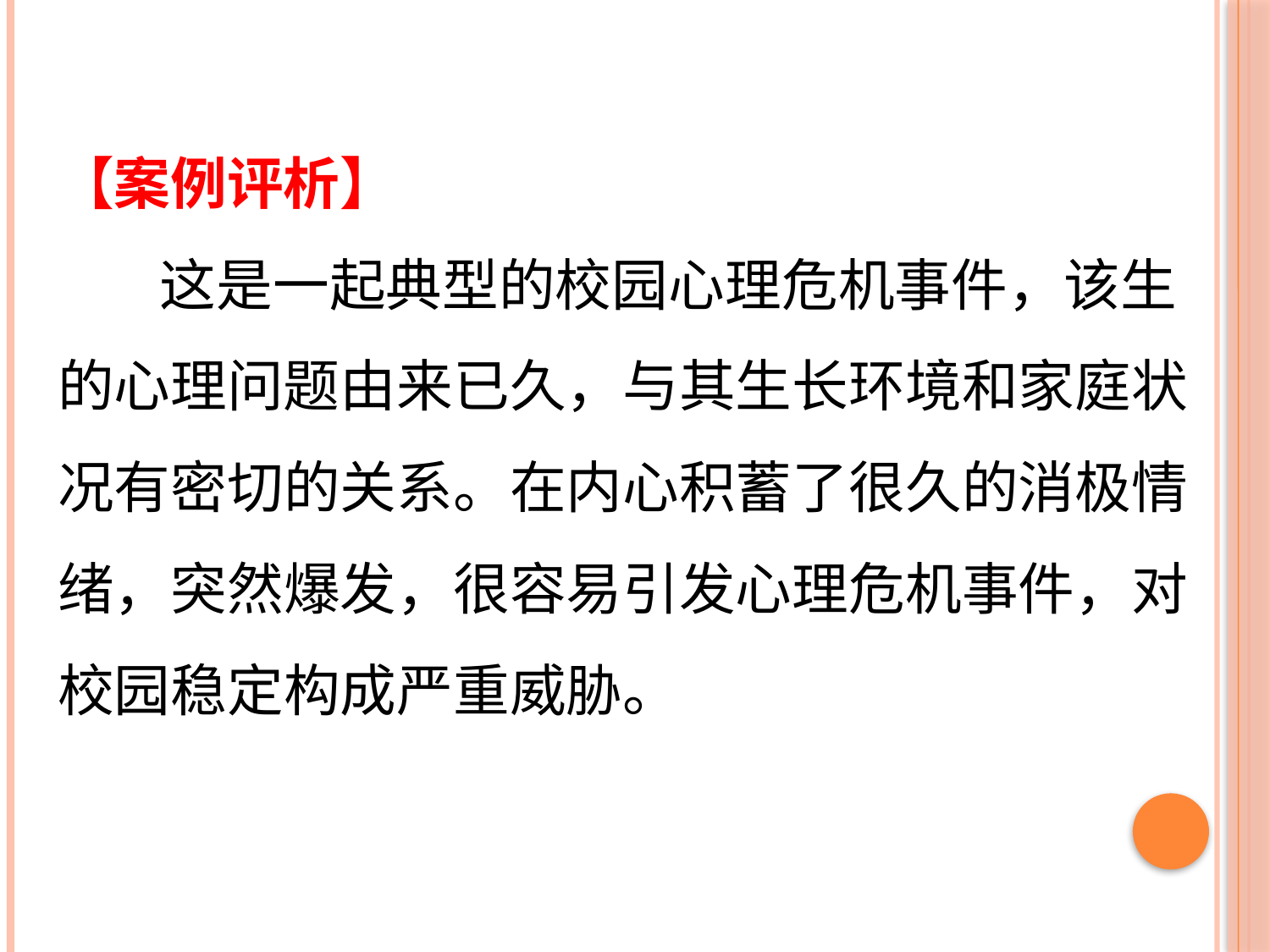

【案例评析】
       这是一起典型的校园心理危机事件，该生的心理问题由来已久，与其生长环境和家庭状况有密切的关系。在内心积蓄了很久的消极情绪，突然爆发，很容易引发心理危机事件，对校园稳定构成严重威胁。